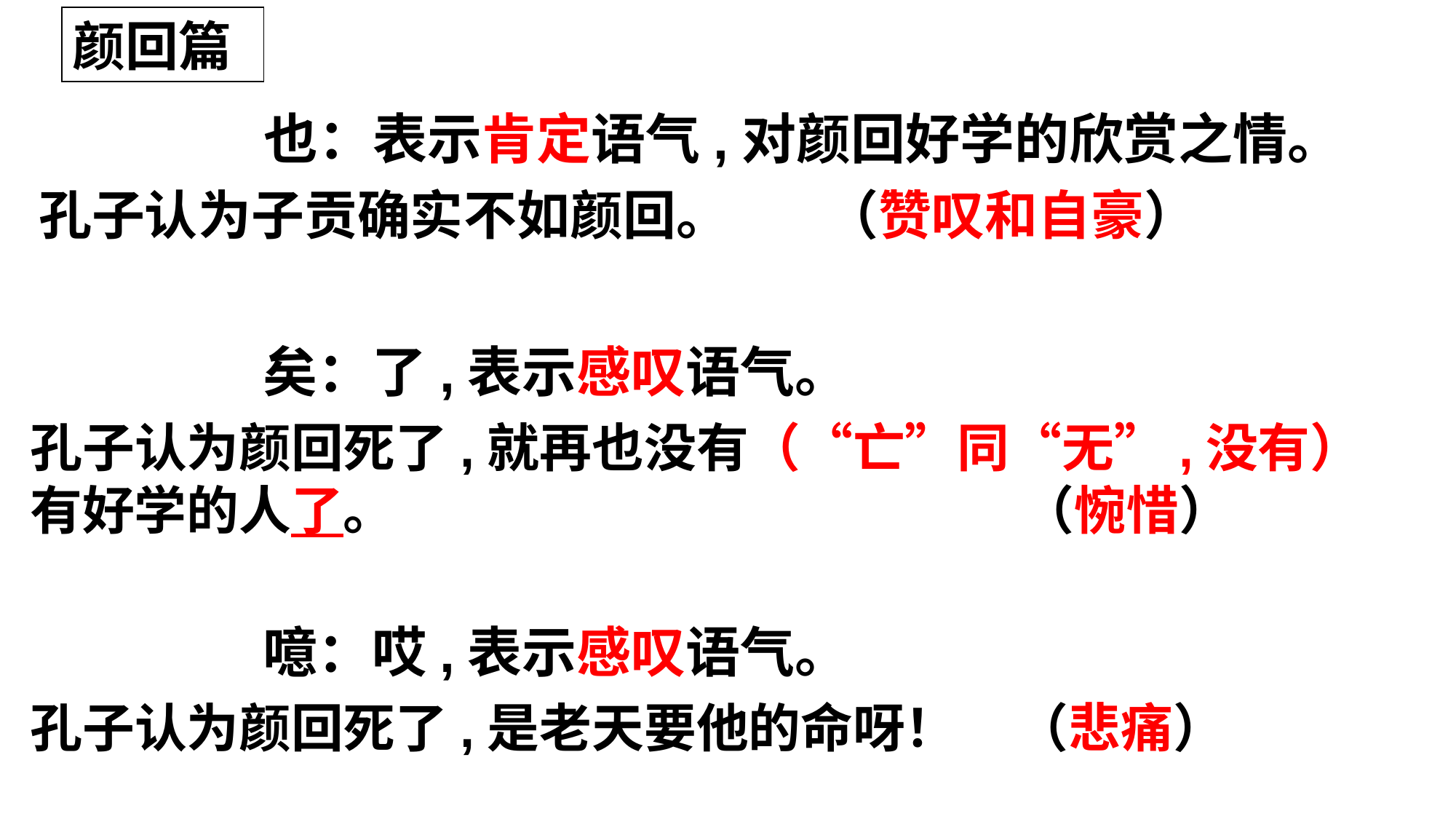

颜回篇
也：表示肯定语气,对颜回好学的欣赏之情。
孔子认为子贡确实不如颜回。        （赞叹和自豪）
矣：了,表示感叹语气。
孔子认为颜回死了,就再也没有（“亡”同“无”,没有）有好学的人了。                                                     （惋惜）
噫：哎,表示感叹语气。
孔子认为颜回死了,是老天要他的命呀！     （悲痛）